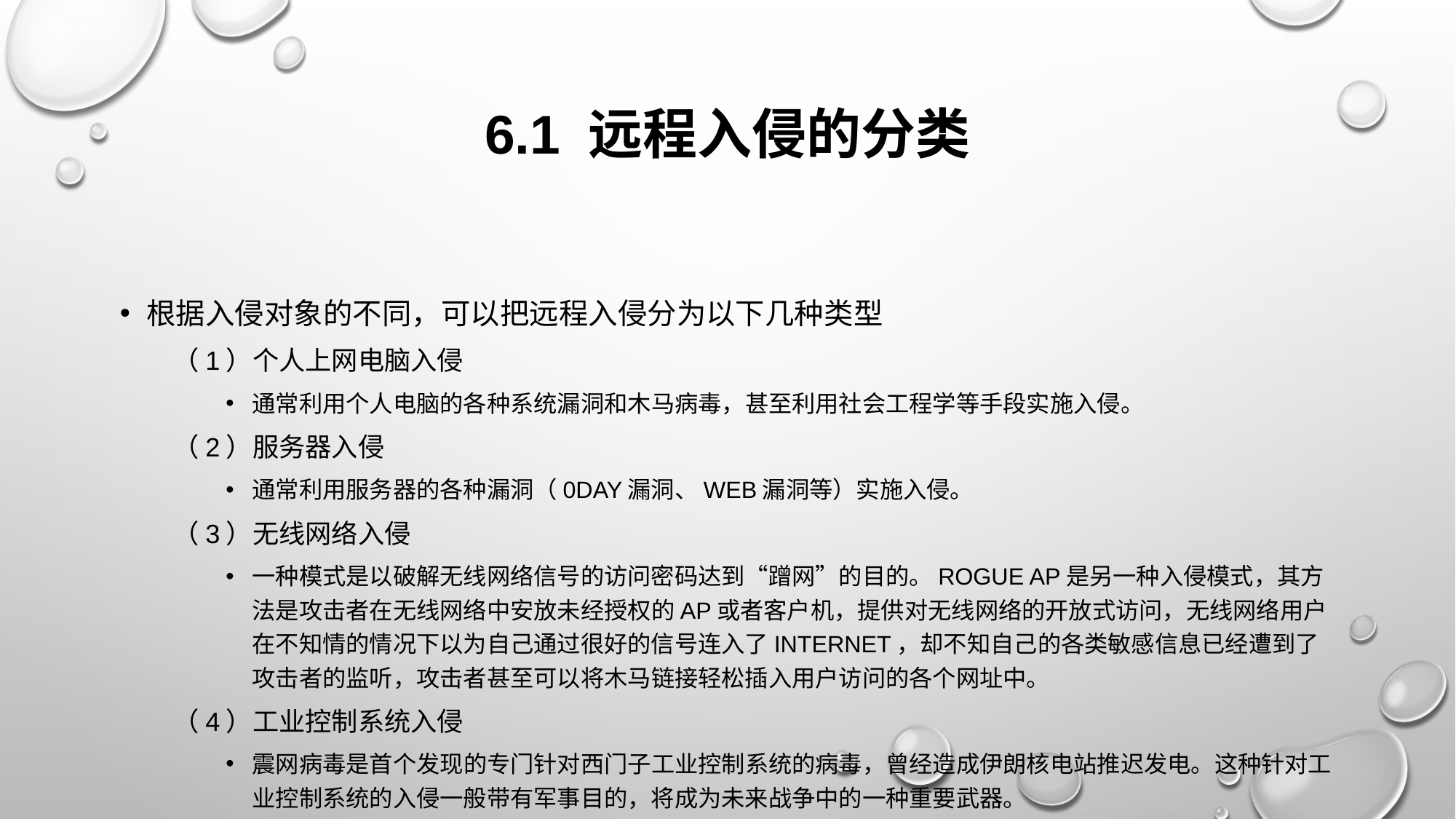

# 6.1 远程入侵的分类
根据入侵对象的不同，可以把远程入侵分为以下几种类型
（1）个人上网电脑入侵
通常利用个人电脑的各种系统漏洞和木马病毒，甚至利用社会工程学等手段实施入侵。
（2）服务器入侵
通常利用服务器的各种漏洞（0day漏洞、Web漏洞等）实施入侵。
（3）无线网络入侵
一种模式是以破解无线网络信号的访问密码达到“蹭网”的目的。Rogue AP是另一种入侵模式，其方法是攻击者在无线网络中安放未经授权的AP或者客户机，提供对无线网络的开放式访问，无线网络用户在不知情的情况下以为自己通过很好的信号连入了Internet，却不知自己的各类敏感信息已经遭到了攻击者的监听，攻击者甚至可以将木马链接轻松插入用户访问的各个网址中。
（4）工业控制系统入侵
震网病毒是首个发现的专门针对西门子工业控制系统的病毒，曾经造成伊朗核电站推迟发电。这种针对工业控制系统的入侵一般带有军事目的，将成为未来战争中的一种重要武器。